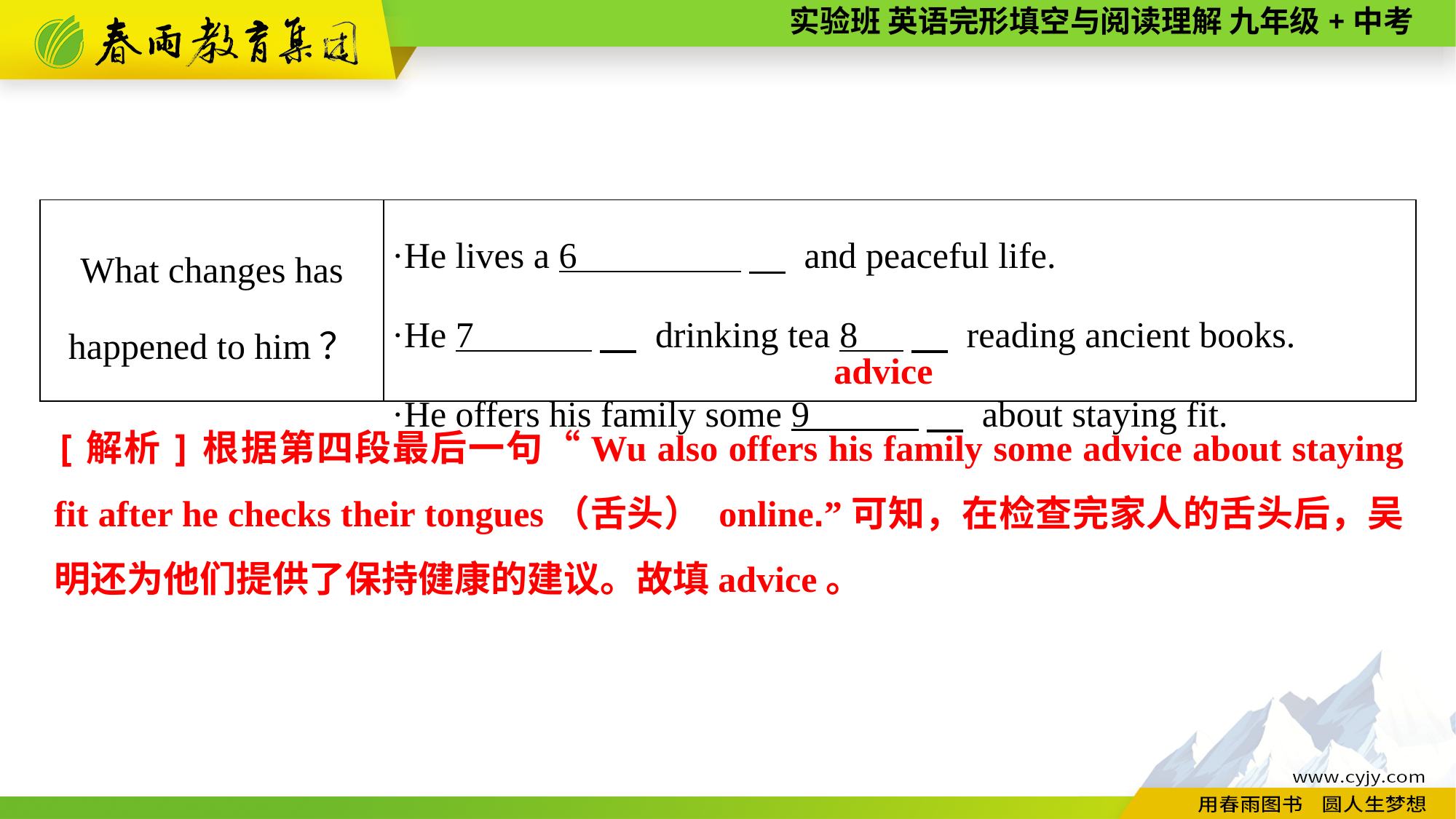

| What changes has happened to him？ | ·He lives a 6 　 and peaceful life. ·He 7 　 drinking tea 8 　 reading ancient books. ·He offers his family some 9 　 about staying fit. |
| --- | --- |
advice
[解析]根据第四段最后一句“Wu also offers his family some advice about staying fit after he checks their tongues（舌头） online.”可知，在检查完家人的舌头后，吴明还为他们提供了保持健康的建议。故填advice。